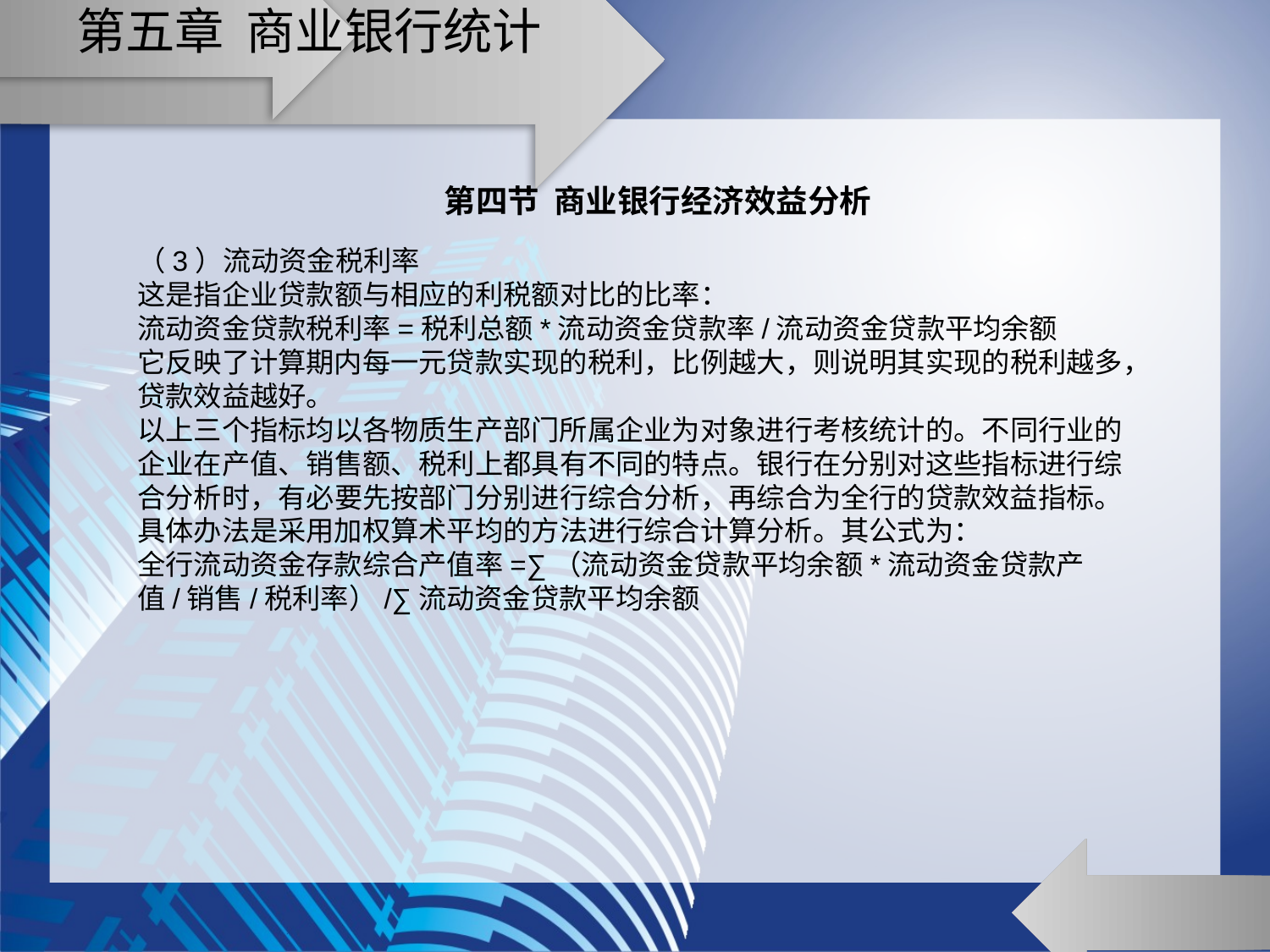

# 第五章  商业银行统计
第四节  商业银行经济效益分析
（3）流动资金税利率
这是指企业贷款额与相应的利税额对比的比率：
流动资金贷款税利率=税利总额*流动资金贷款率/流动资金贷款平均余额
它反映了计算期内每一元贷款实现的税利，比例越大，则说明其实现的税利越多，贷款效益越好。
以上三个指标均以各物质生产部门所属企业为对象进行考核统计的。不同行业的企业在产值、销售额、税利上都具有不同的特点。银行在分别对这些指标进行综合分析时，有必要先按部门分别进行综合分析，再综合为全行的贷款效益指标。具体办法是采用加权算术平均的方法进行综合计算分析。其公式为：
全行流动资金存款综合产值率=∑（流动资金贷款平均余额*流动资金贷款产值/销售/税利率）/∑流动资金贷款平均余额